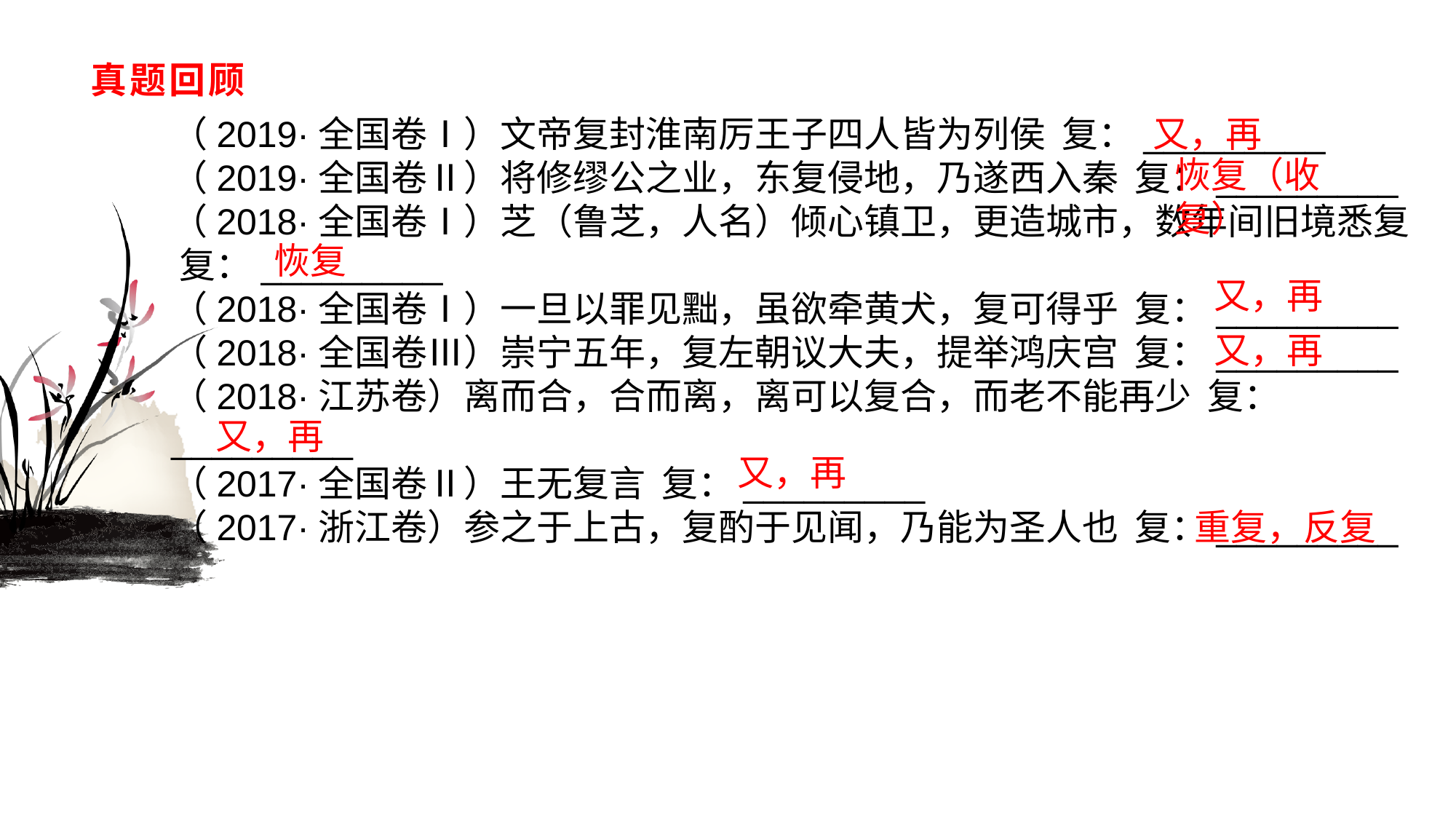

# 真题回顾
（2019·全国卷Ⅰ）文帝复封淮南厉王子四人皆为列侯  复：_________（2019·全国卷Ⅱ）将修缪公之业，东复侵地，乃遂西入秦  复：_________（2018·全国卷Ⅰ）芝（鲁芝，人名）倾心镇卫，更造城市，数年间旧境悉复  复：_________（2018·全国卷Ⅰ）一旦以罪见黜，虽欲牵黄犬，复可得乎  复：_________（2018·全国卷Ⅲ）崇宁五年，复左朝议大夫，提举鸿庆宫  复：_________（2018·江苏卷）离而合，合而离，离可以复合，而老不能再少  复：_________（2017·全国卷Ⅱ）王无复言  复：_________（2017·浙江卷）参之于上古，复酌于见闻，乃能为圣人也  复：_________
又，再
恢复（收复）
恢复
又，再
又，再
又，再
又，再
重复，反复